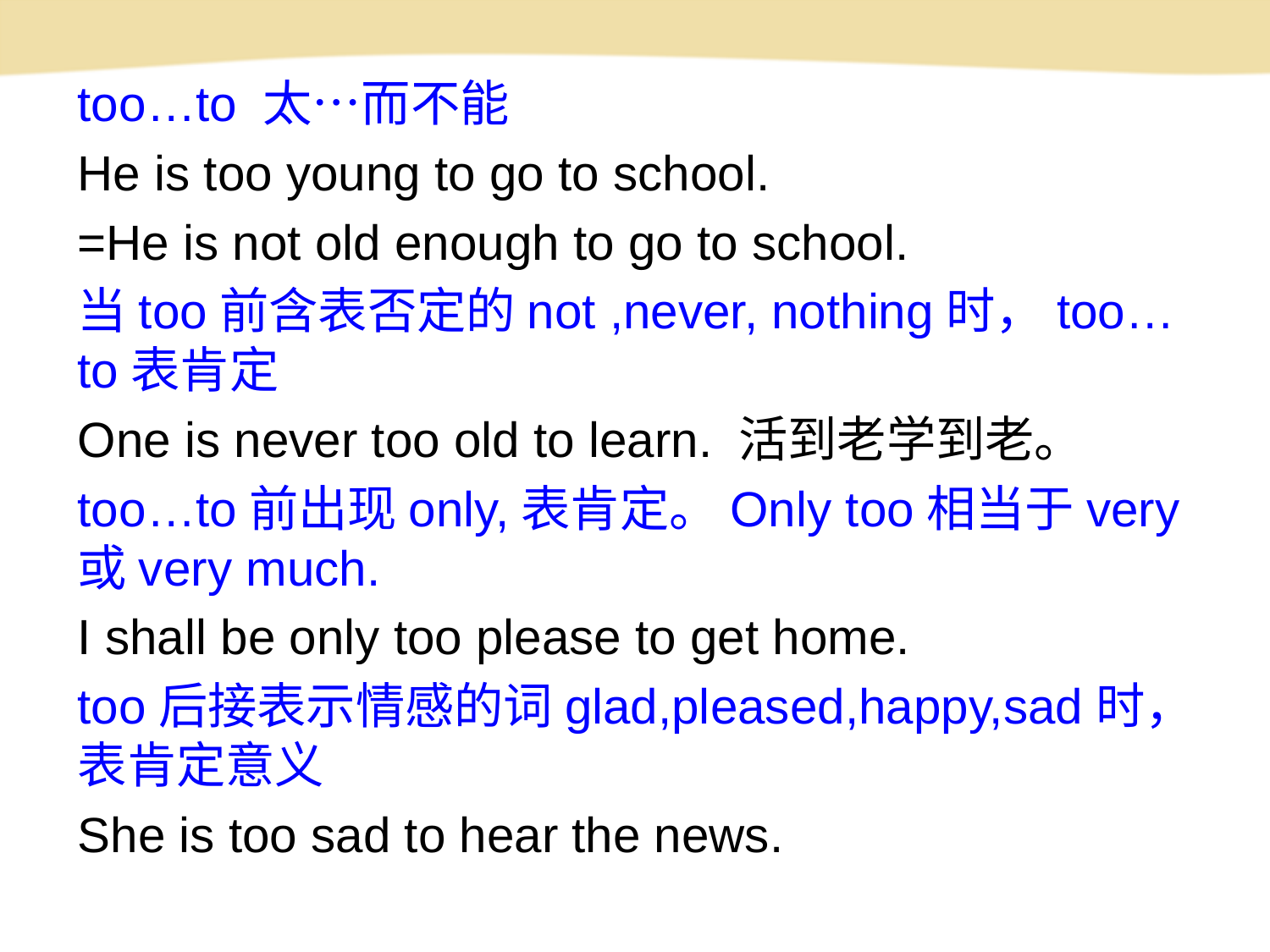

too…to 太…而不能
He is too young to go to school.
=He is not old enough to go to school.
当too前含表否定的not ,never, nothing时，too…to表肯定
One is never too old to learn. 活到老学到老。
too…to前出现only,表肯定。Only too相当于very或very much.
I shall be only too please to get home.
too后接表示情感的词glad,pleased,happy,sad时，表肯定意义
She is too sad to hear the news.